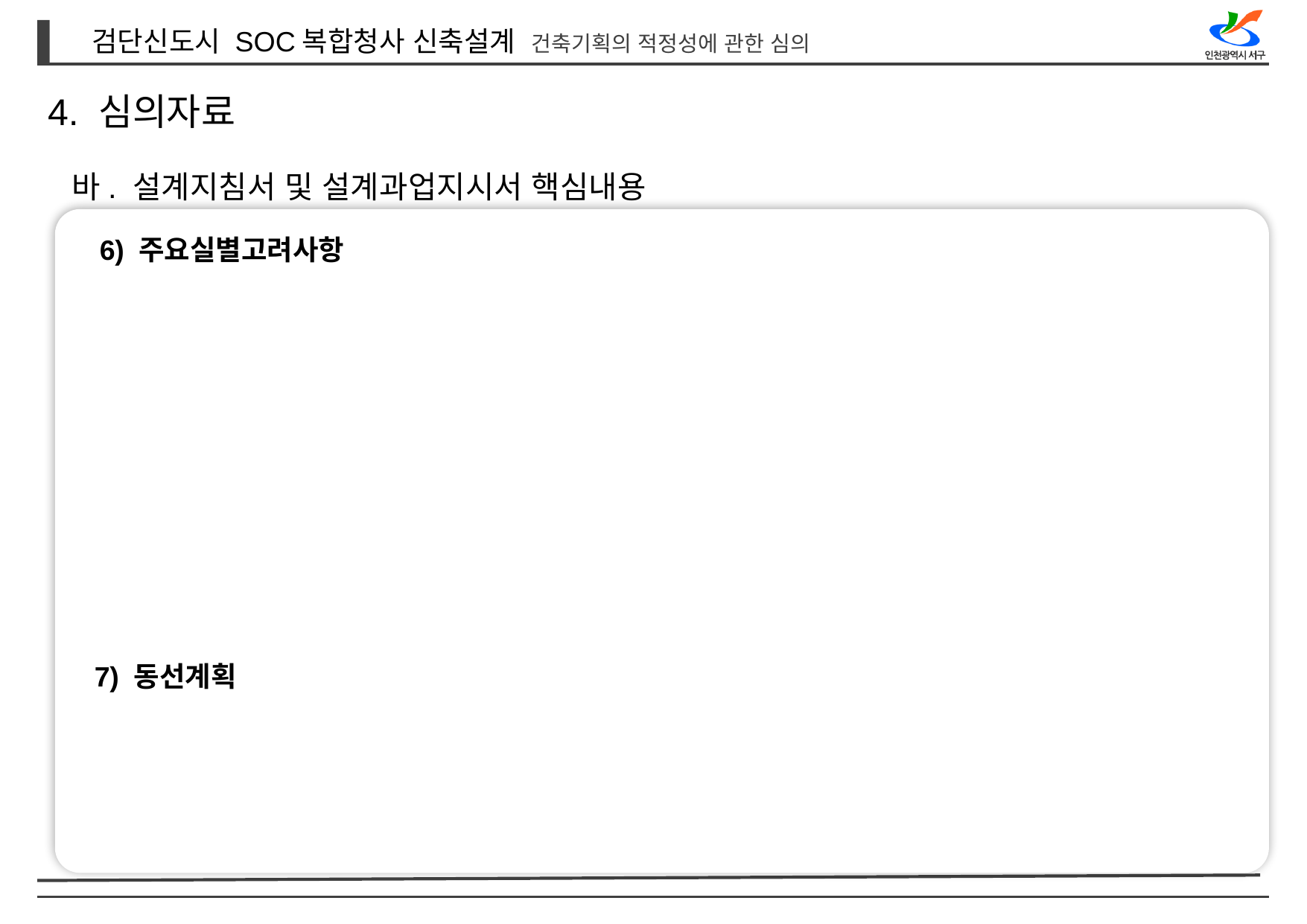

4. 심의자료
바. 설계지침서 및 설계과업지시서 핵심내용

6) 주요실별고려사항
7) 동선계획